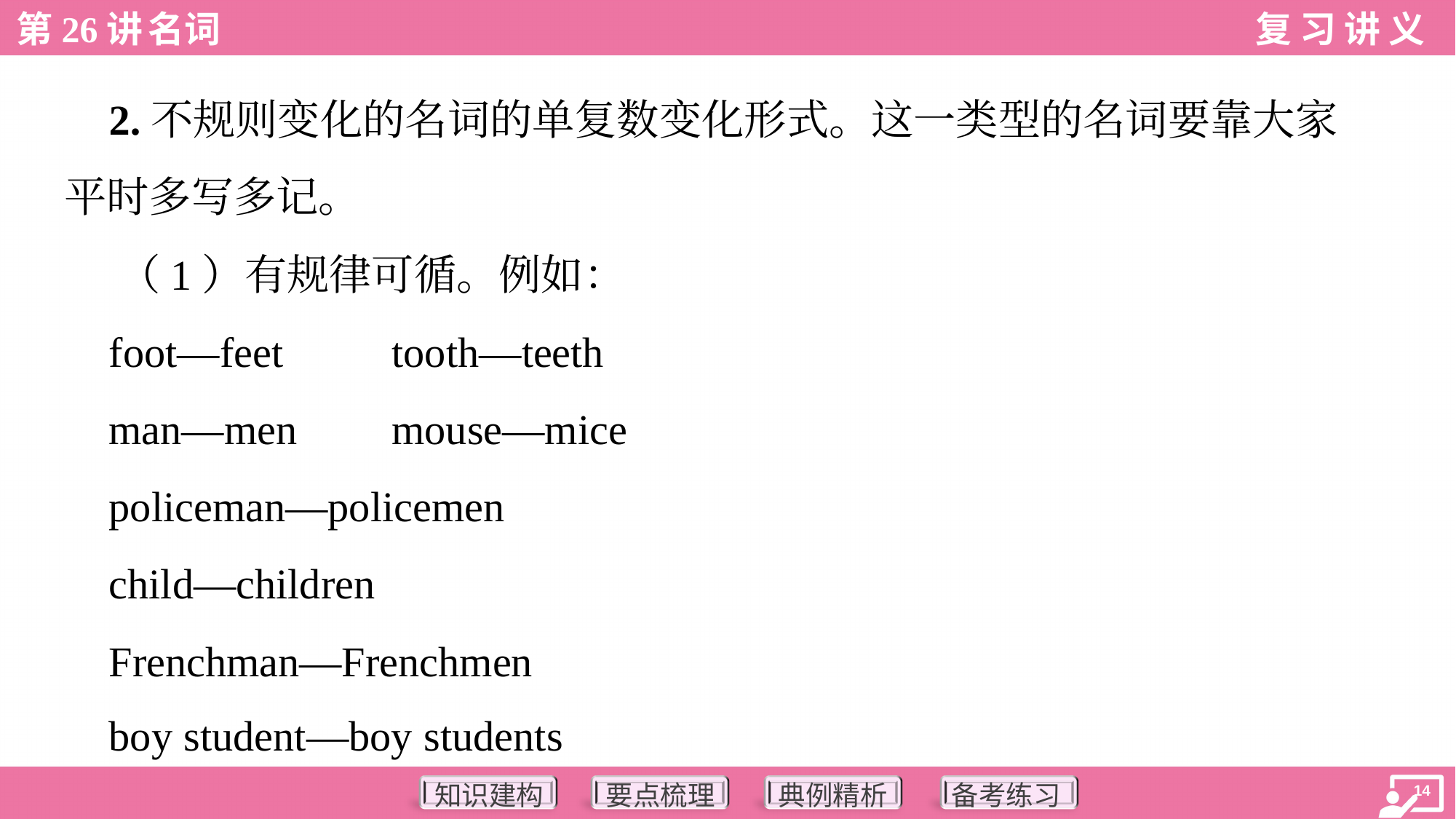

2.不规则变化的名词的单复数变化形式。这一类型的名词要靠大家
平时多写多记。
    （1）有规律可循。例如：
    foot—feet	tooth—teeth
    man—men	mouse—mice
    policeman—policemen
    child—children
    Frenchman—Frenchmen
    boy student—boy students